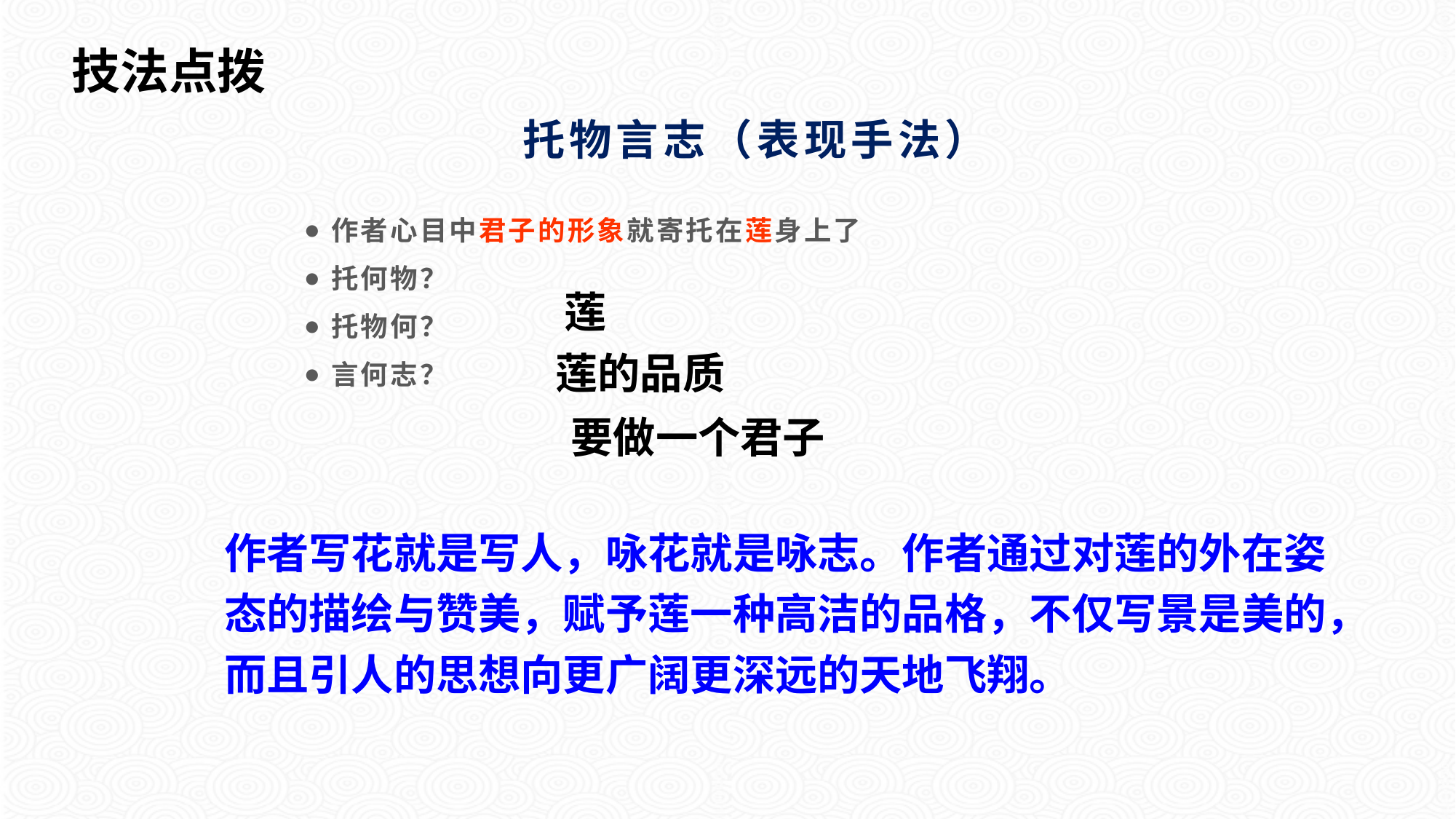

技法点拨
托物言志（表现手法）
作者心目中君子的形象就寄托在莲身上了
托何物？
托物何？
言何志？
莲
莲的品质
要做一个君子
作者写花就是写人，咏花就是咏志。作者通过对莲的外在姿态的描绘与赞美，赋予莲一种高洁的品格，不仅写景是美的，而且引人的思想向更广阔更深远的天地飞翔。